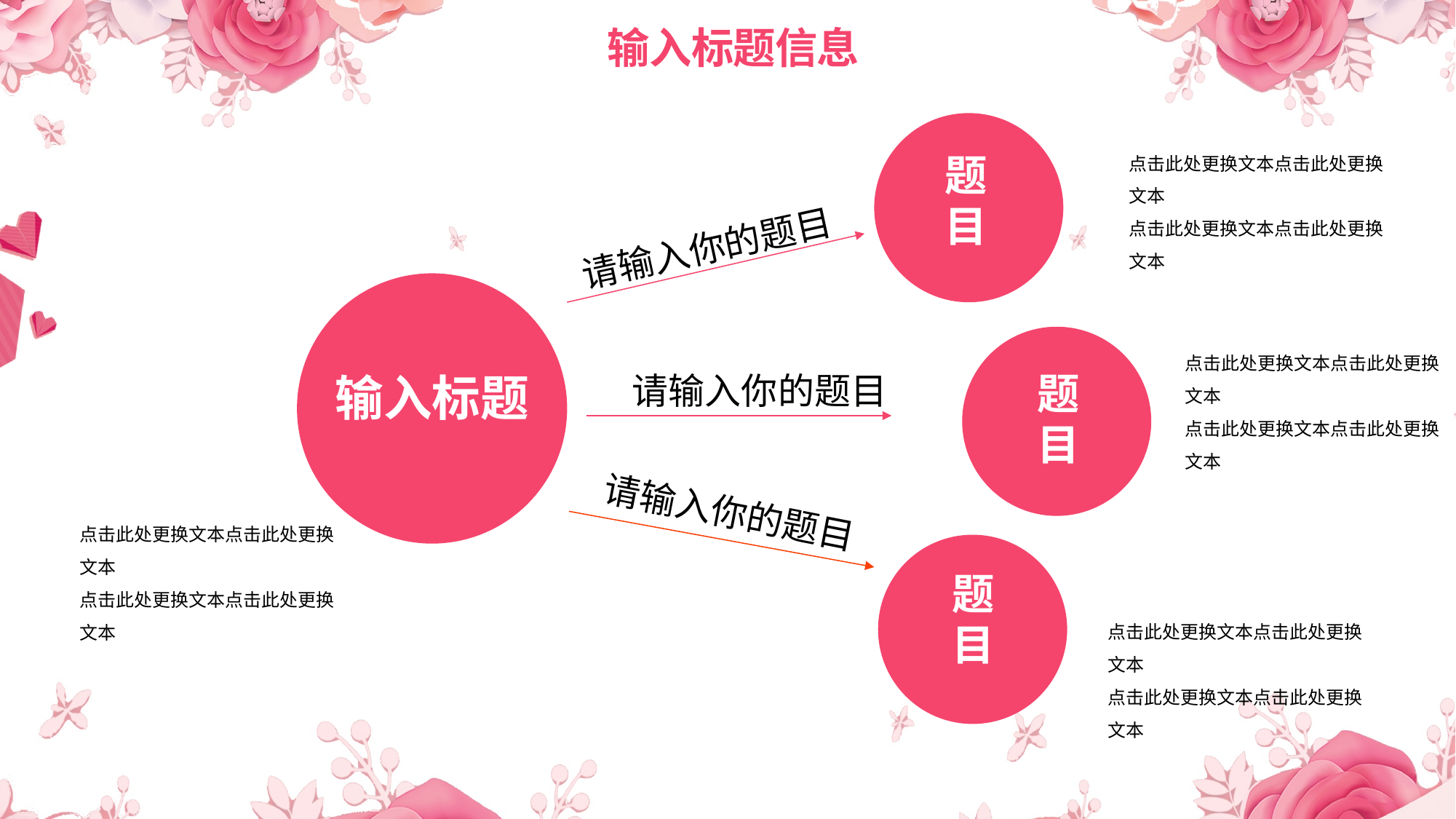

点击此处更换文本点击此处更换文本
点击此处更换文本点击此处更换文本
题目
请输入你的题目

点击此处更换文本点击此处更换文本
点击此处更换文本点击此处更换文本
题目
输入标题
请输入你的题目
请输入你的题目
点击此处更换文本点击此处更换文本
点击此处更换文本点击此处更换文本

题目
点击此处更换文本点击此处更换文本
点击此处更换文本点击此处更换文本